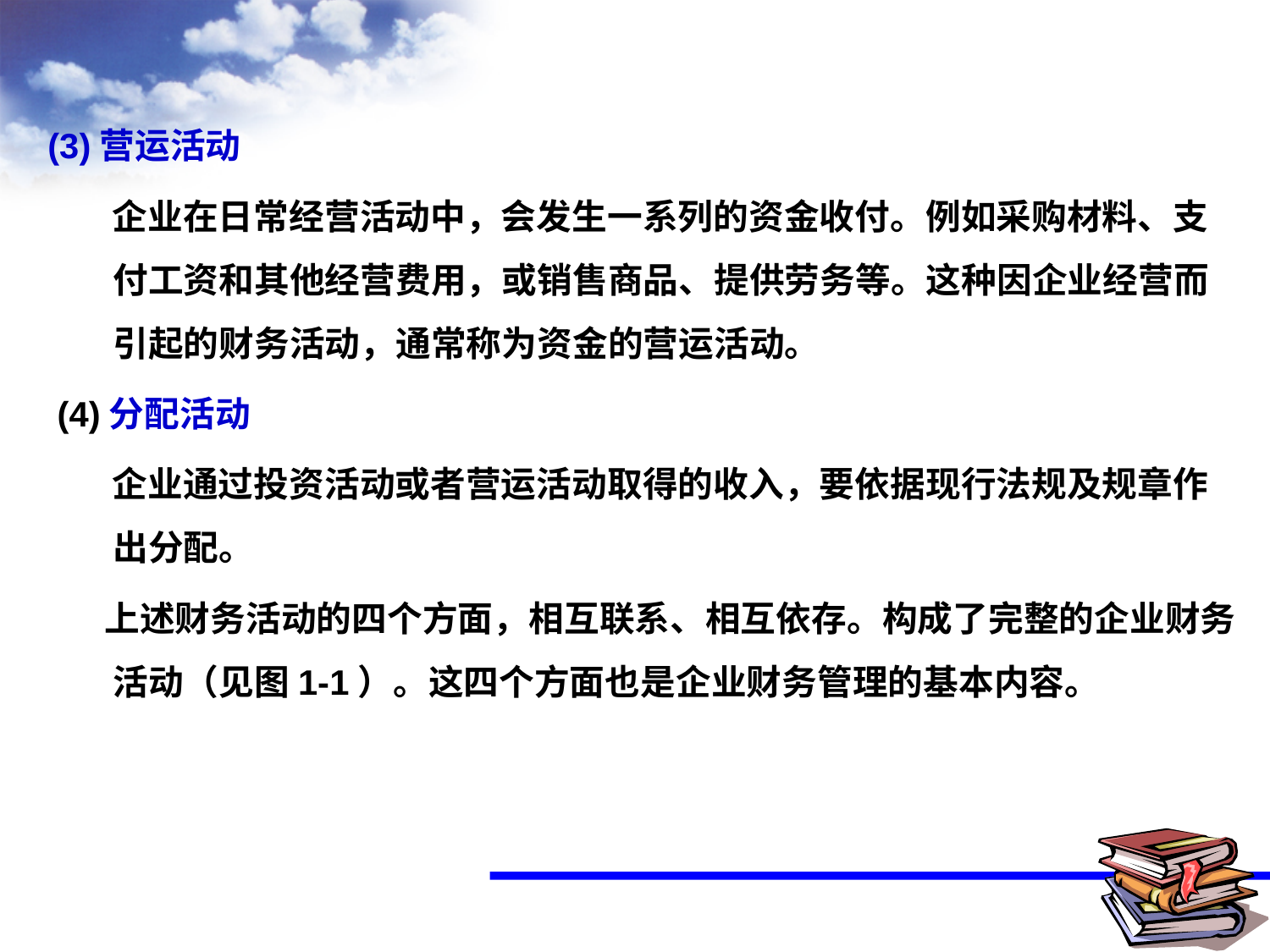

(3)营运活动
       企业在日常经营活动中，会发生一系列的资金收付。例如采购材料、支付工资和其他经营费用，或销售商品、提供劳务等。这种因企业经营而引起的财务活动，通常称为资金的营运活动。
 (4)分配活动
       企业通过投资活动或者营运活动取得的收入，要依据现行法规及规章作出分配。
      上述财务活动的四个方面，相互联系、相互依存。构成了完整的企业财务活动（见图1-1）。这四个方面也是企业财务管理的基本内容。